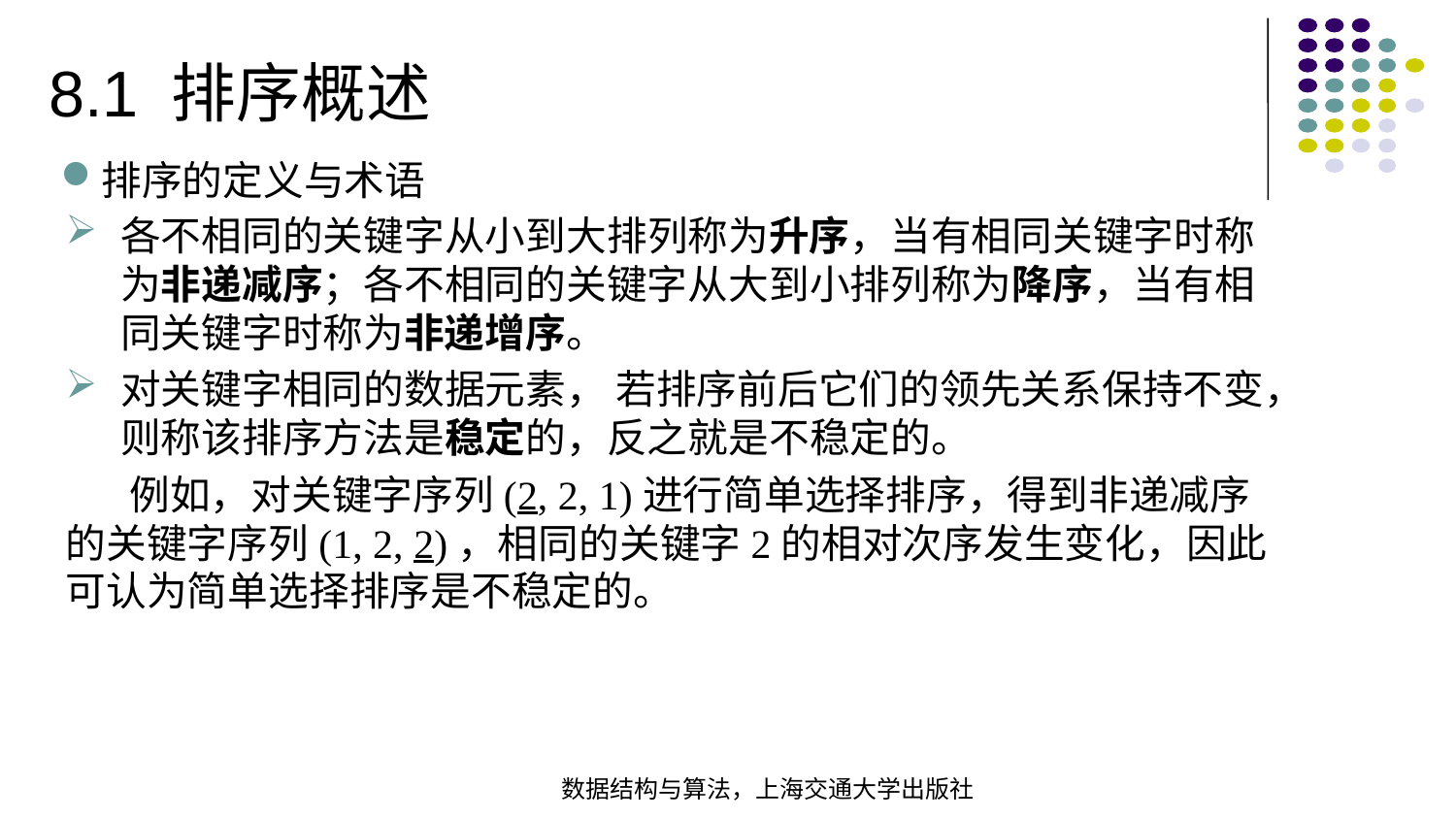

8.1 排序概述
排序的定义与术语
各不相同的关键字从小到大排列称为升序，当有相同关键字时称为非递减序；各不相同的关键字从大到小排列称为降序，当有相同关键字时称为非递增序。
对关键字相同的数据元素， 若排序前后它们的领先关系保持不变，则称该排序方法是稳定的，反之就是不稳定的。
      例如，对关键字序列(2, 2, 1)进行简单选择排序，得到非递减序的关键字序列(1, 2, 2)，相同的关键字2的相对次序发生变化，因此可认为简单选择排序是不稳定的。